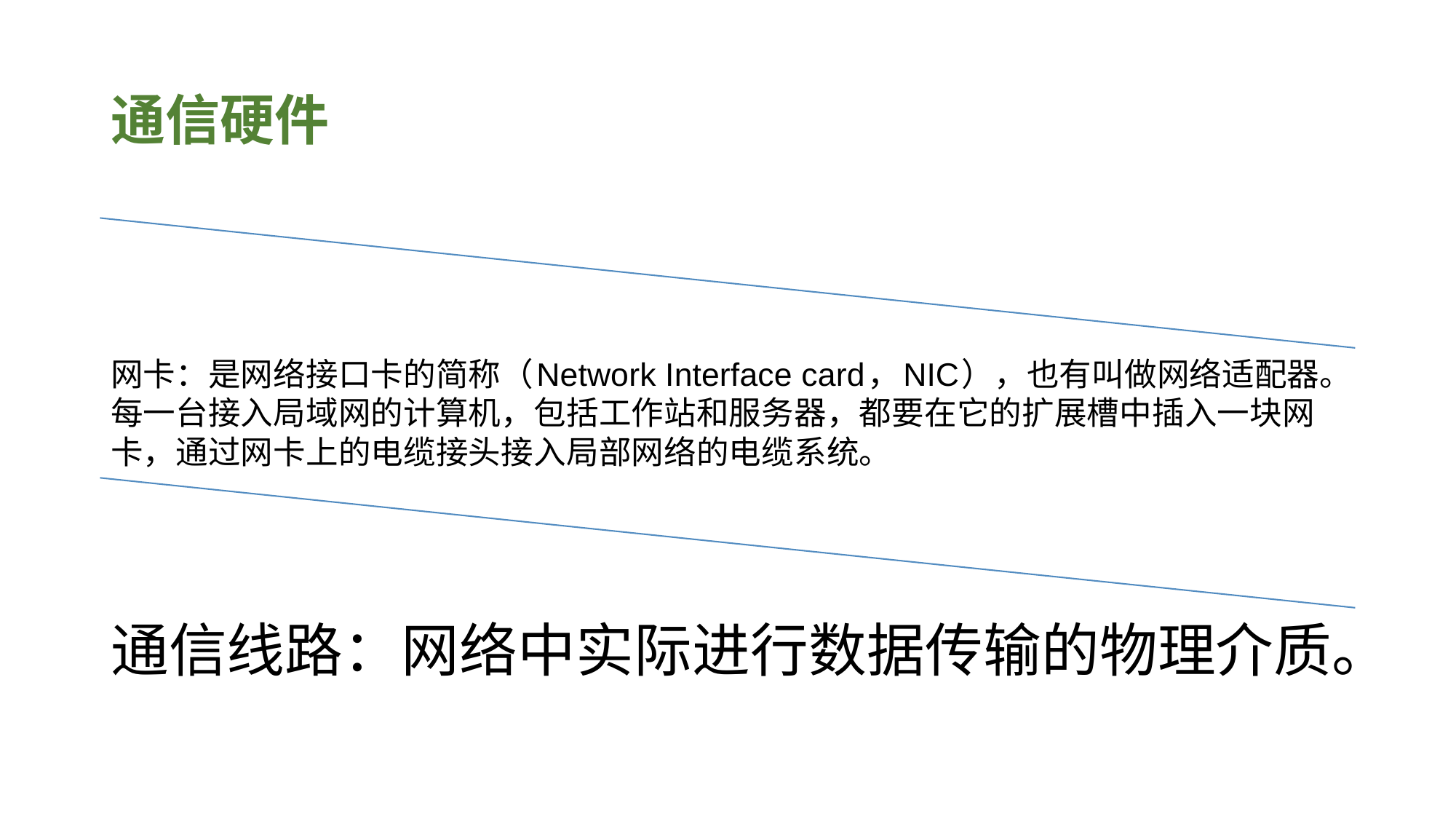

# 通信硬件
网卡：是网络接口卡的简称（Network Interface card，NIC），也有叫做网络适配器。每一台接入局域网的计算机，包括工作站和服务器，都要在它的扩展槽中插入一块网卡，通过网卡上的电缆接头接入局部网络的电缆系统。
通信线路：网络中实际进行数据传输的物理介质。